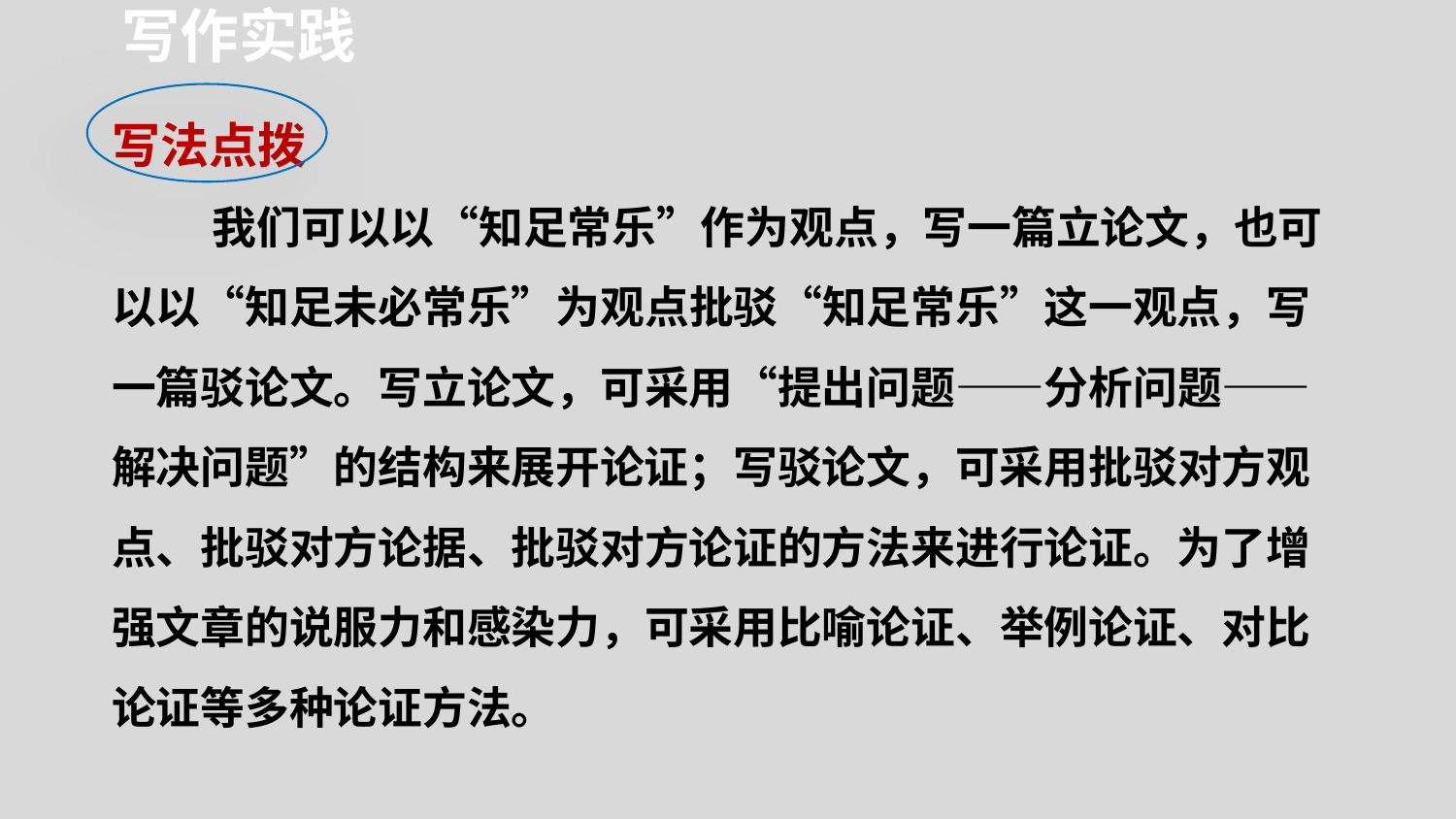

写作实践
写法点拨
我们可以以“知足常乐”作为观点，写一篇立论文，也可以以“知足未必常乐”为观点批驳“知足常乐”这一观点，写一篇驳论文。写立论文，可采用“提出问题——分析问题——解决问题”的结构来展开论证；写驳论文，可采用批驳对方观点、批驳对方论据、批驳对方论证的方法来进行论证。为了增强文章的说服力和感染力，可采用比喻论证、举例论证、对比论证等多种论证方法。